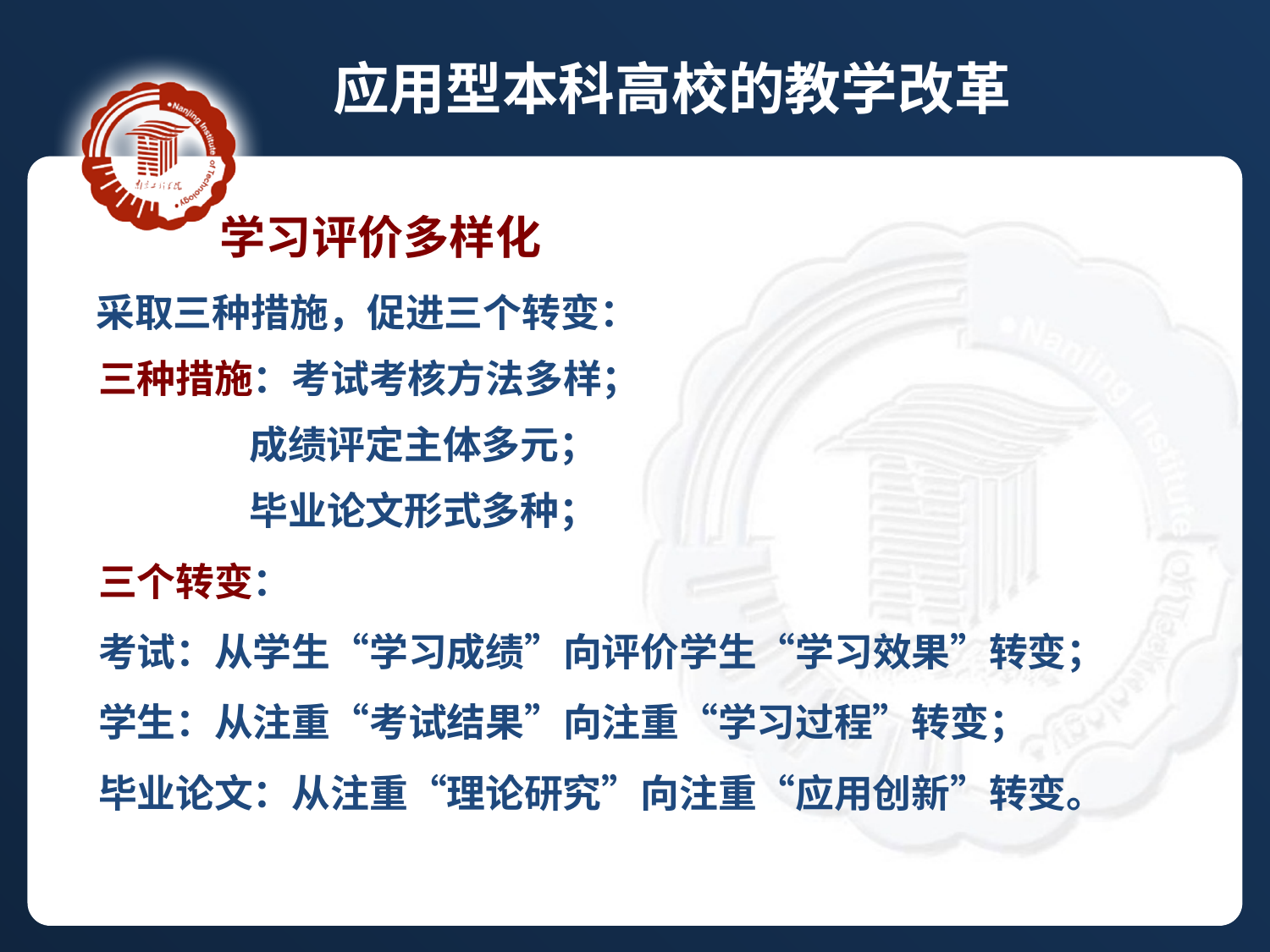

应用型本科高校的教学改革
                      学习评价多样化
         采取三种措施，促进三个转变：
          三种措施：考试考核方法多样；
                           成绩评定主体多元；
                           毕业论文形式多种；
          三个转变：
          考试：从学生“学习成绩”向评价学生“学习效果”转变；
          学生：从注重“考试结果”向注重“学习过程”转变；
          毕业论文：从注重“理论研究”向注重“应用创新”转变。